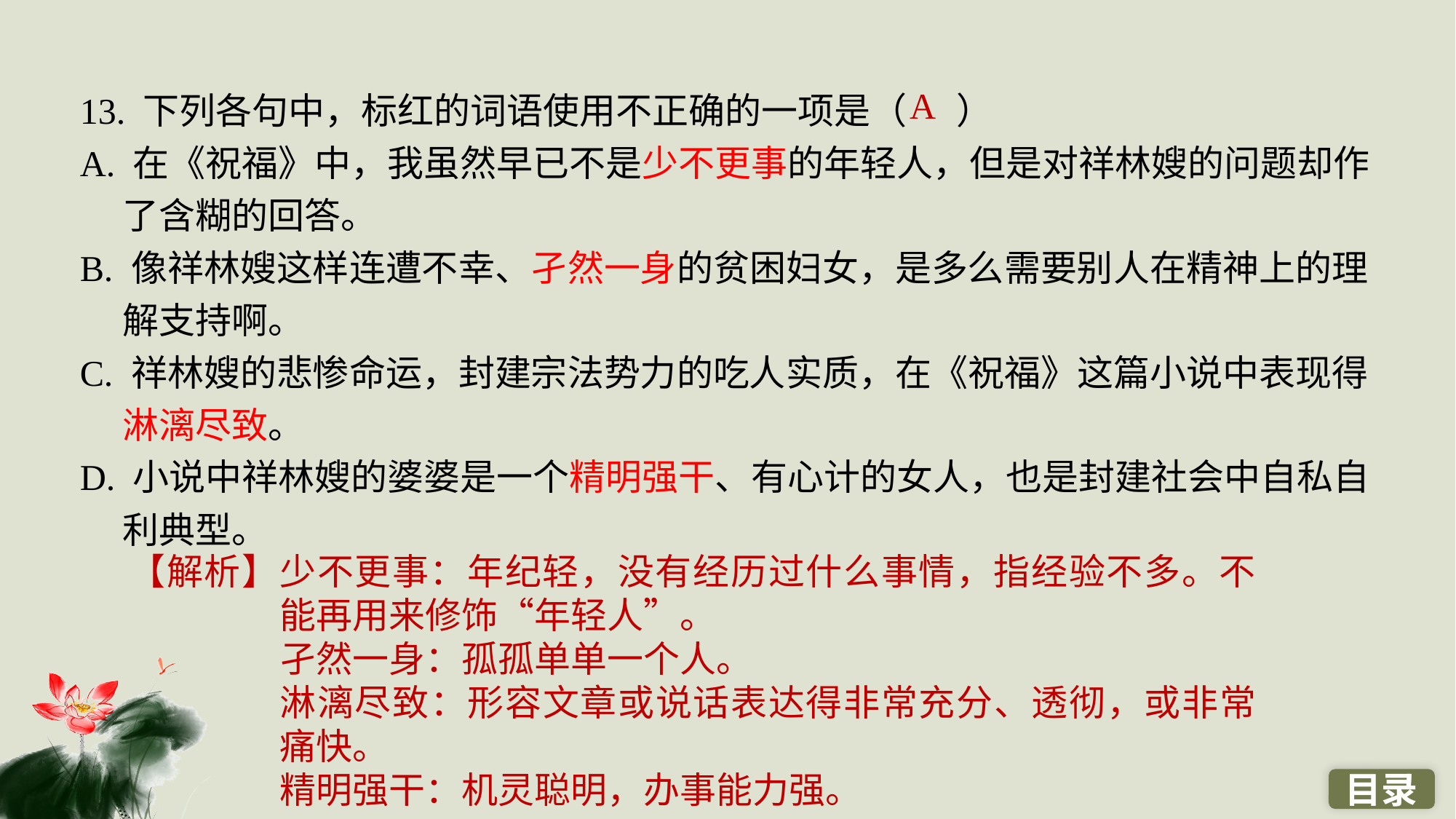

13. 下列各句中，标红的词语使用不正确的一项是（      ）
A. 在《祝福》中，我虽然早已不是少不更事的年轻人，但是对祥林嫂的问题却作了含糊的回答。
B. 像祥林嫂这样连遭不幸、孑然一身的贫困妇女，是多么需要别人在精神上的理解支持啊。
C. 祥林嫂的悲惨命运，封建宗法势力的吃人实质，在《祝福》这篇小说中表现得淋漓尽致。
D. 小说中祥林嫂的婆婆是一个精明强干、有心计的女人，也是封建社会中自私自利典型。
A
【解析】少不更事：年纪轻，没有经历过什么事情，指经验不多。不能再用来修饰“年轻人”。
孑然一身：孤孤单单一个人。
淋漓尽致：形容文章或说话表达得非常充分、透彻，或非常痛快。
精明强干：机灵聪明，办事能力强。